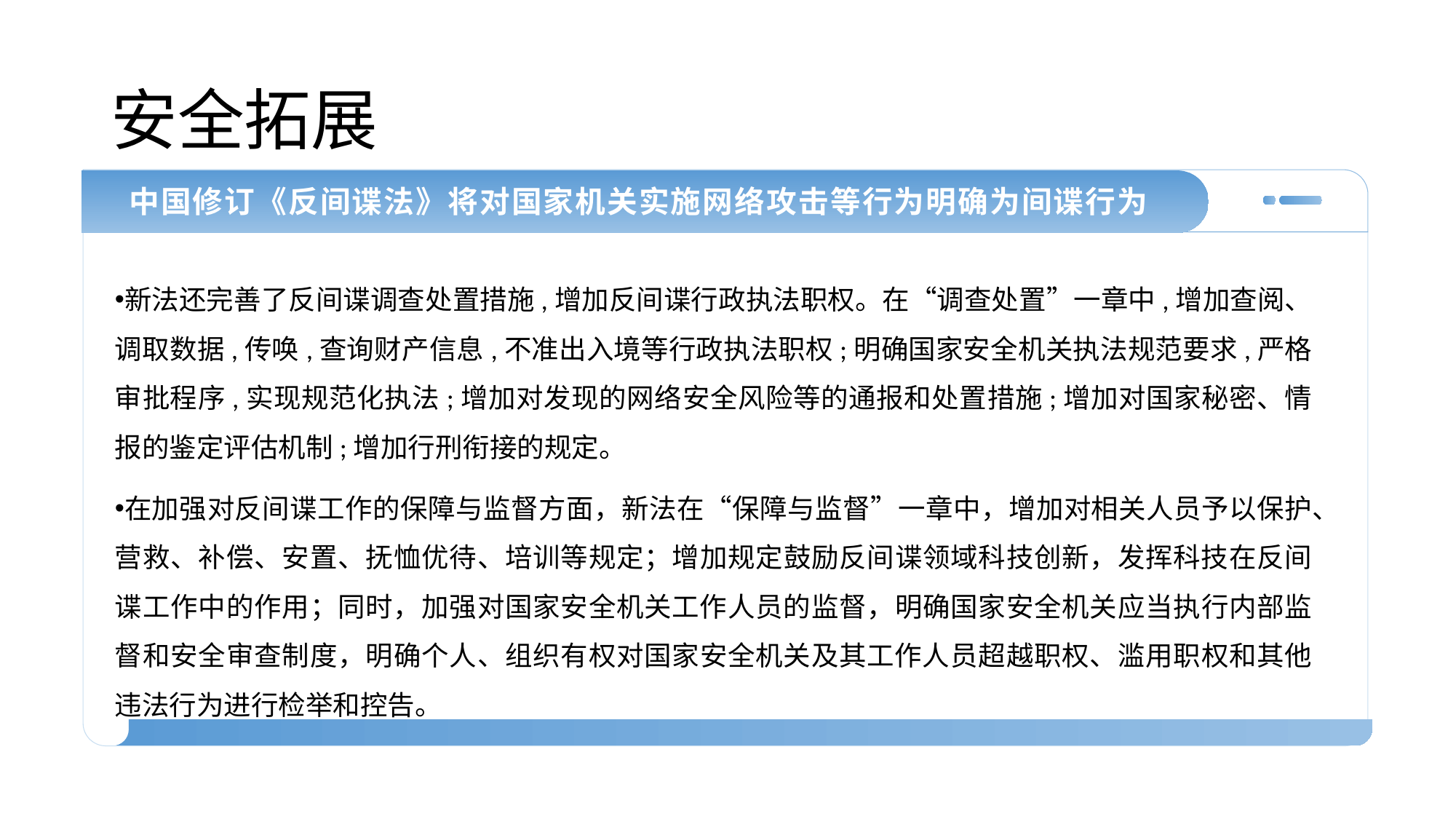

# 安全拓展

中国修订《反间谍法》将对国家机关实施网络攻击等行为明确为间谍行为

新法还完善了反间谍调查处置措施,增加反间谍行政执法职权。在“调查处置”一章中,增加查阅、调取数据,传唤,查询财产信息,不准出入境等行政执法职权;明确国家安全机关执法规范要求,严格审批程序,实现规范化执法;增加对发现的网络安全风险等的通报和处置措施;增加对国家秘密、情报的鉴定评估机制;增加行刑衔接的规定。
在加强对反间谍工作的保障与监督方面，新法在“保障与监督”一章中，增加对相关人员予以保护、营救、补偿、安置、抚恤优待、培训等规定；增加规定鼓励反间谍领域科技创新，发挥科技在反间谍工作中的作用；同时，加强对国家安全机关工作人员的监督，明确国家安全机关应当执行内部监督和安全审查制度，明确个人、组织有权对国家安全机关及其工作人员超越职权、滥用职权和其他违法行为进行检举和控告。